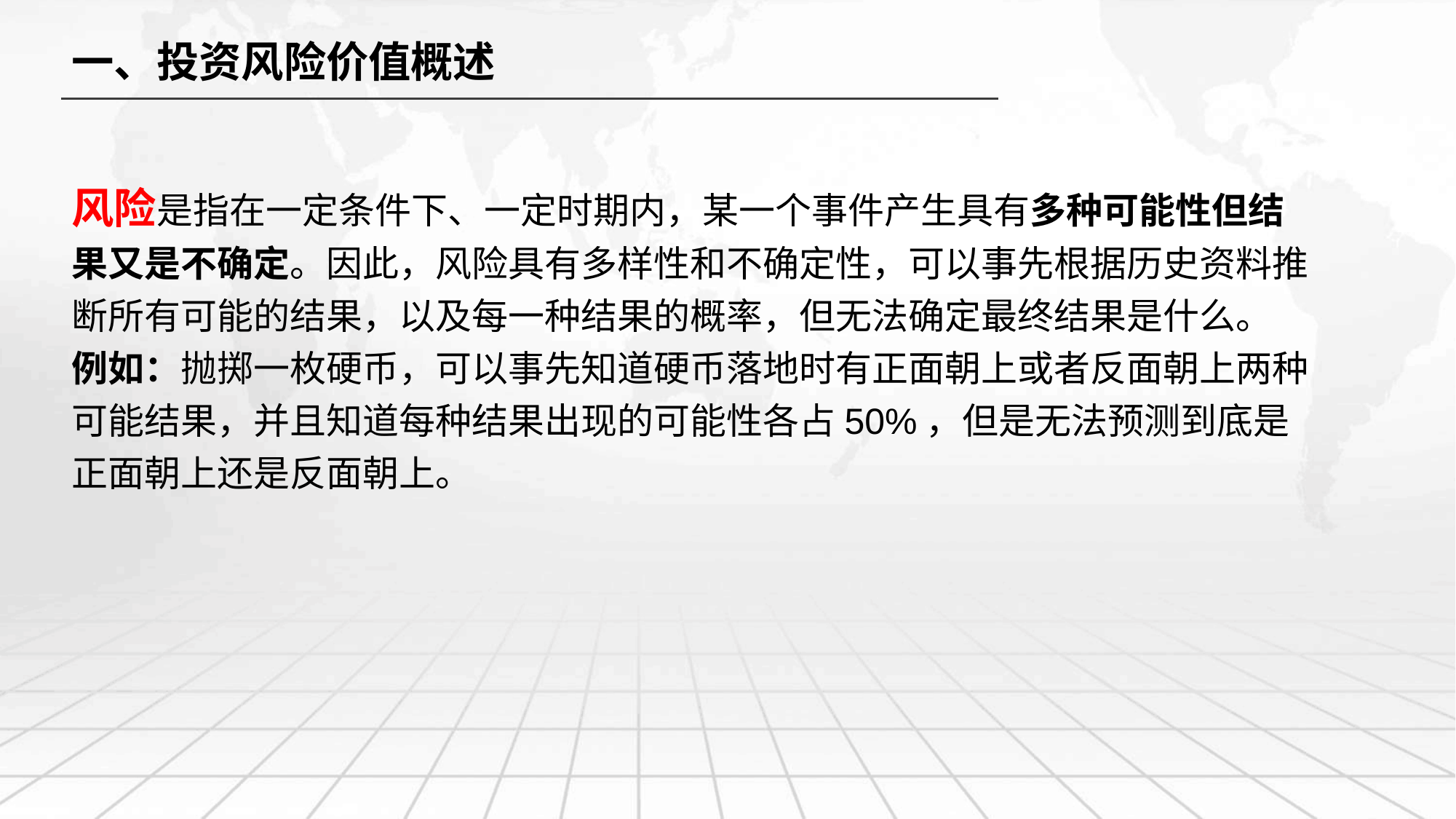

一、投资风险价值概述
风险是指在一定条件下、一定时期内，某一个事件产生具有多种可能性但结果又是不确定。因此，风险具有多样性和不确定性，可以事先根据历史资料推断所有可能的结果，以及每一种结果的概率，但无法确定最终结果是什么。
例如：抛掷一枚硬币，可以事先知道硬币落地时有正面朝上或者反面朝上两种可能结果，并且知道每种结果出现的可能性各占50%，但是无法预测到底是正面朝上还是反面朝上。